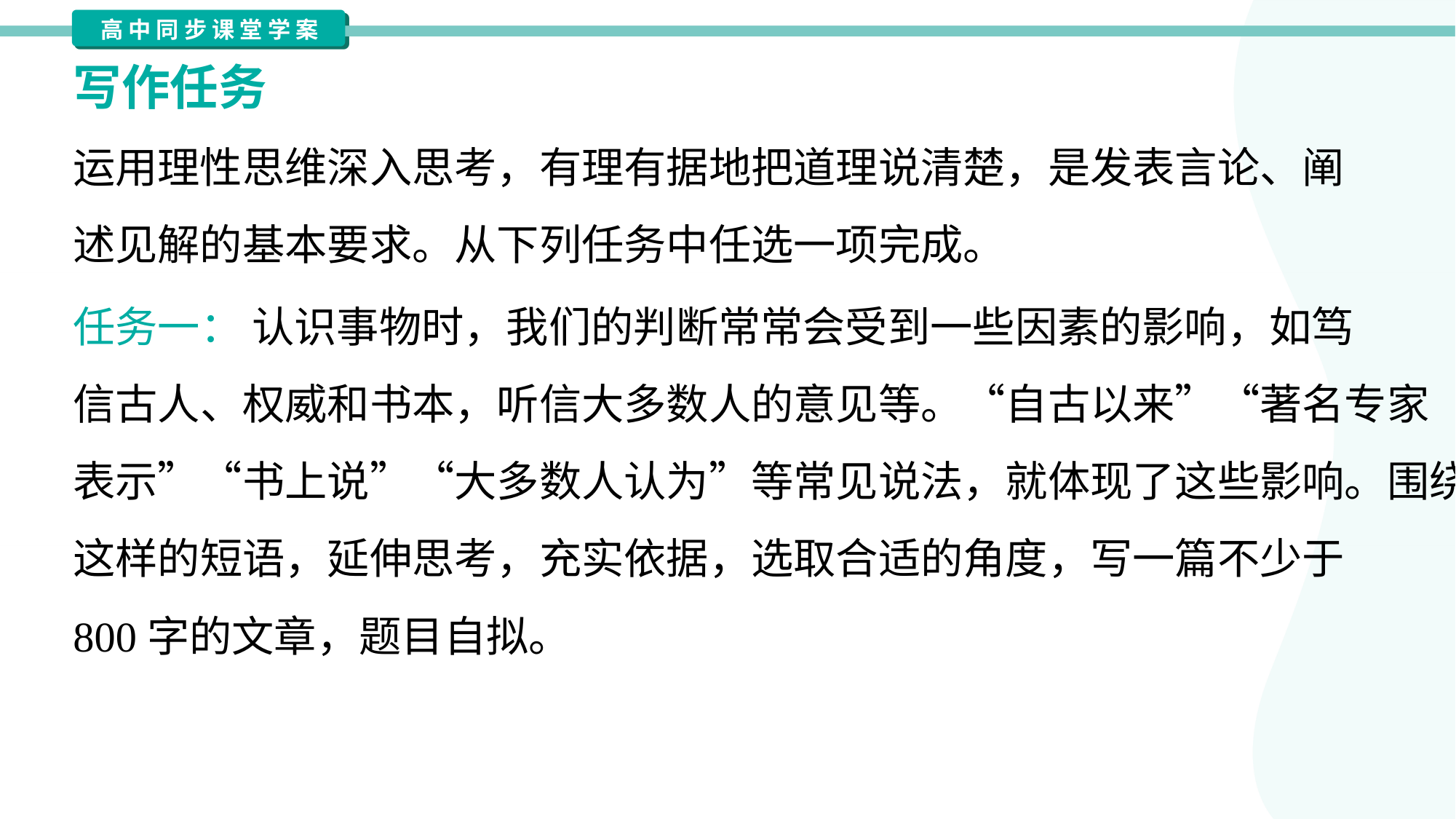

写作任务
运用理性思维深入思考，有理有据地把道理说清楚，是发表言论、阐
述见解的基本要求。从下列任务中任选一项完成。
任务一： 认识事物时，我们的判断常常会受到一些因素的影响，如笃
信古人、权威和书本，听信大多数人的意见等。“自古以来”“著名专家
表示”“书上说”“大多数人认为”等常见说法，就体现了这些影响。围绕
这样的短语，延伸思考，充实依据，选取合适的角度，写一篇不少于
800字的文章，题目自拟。